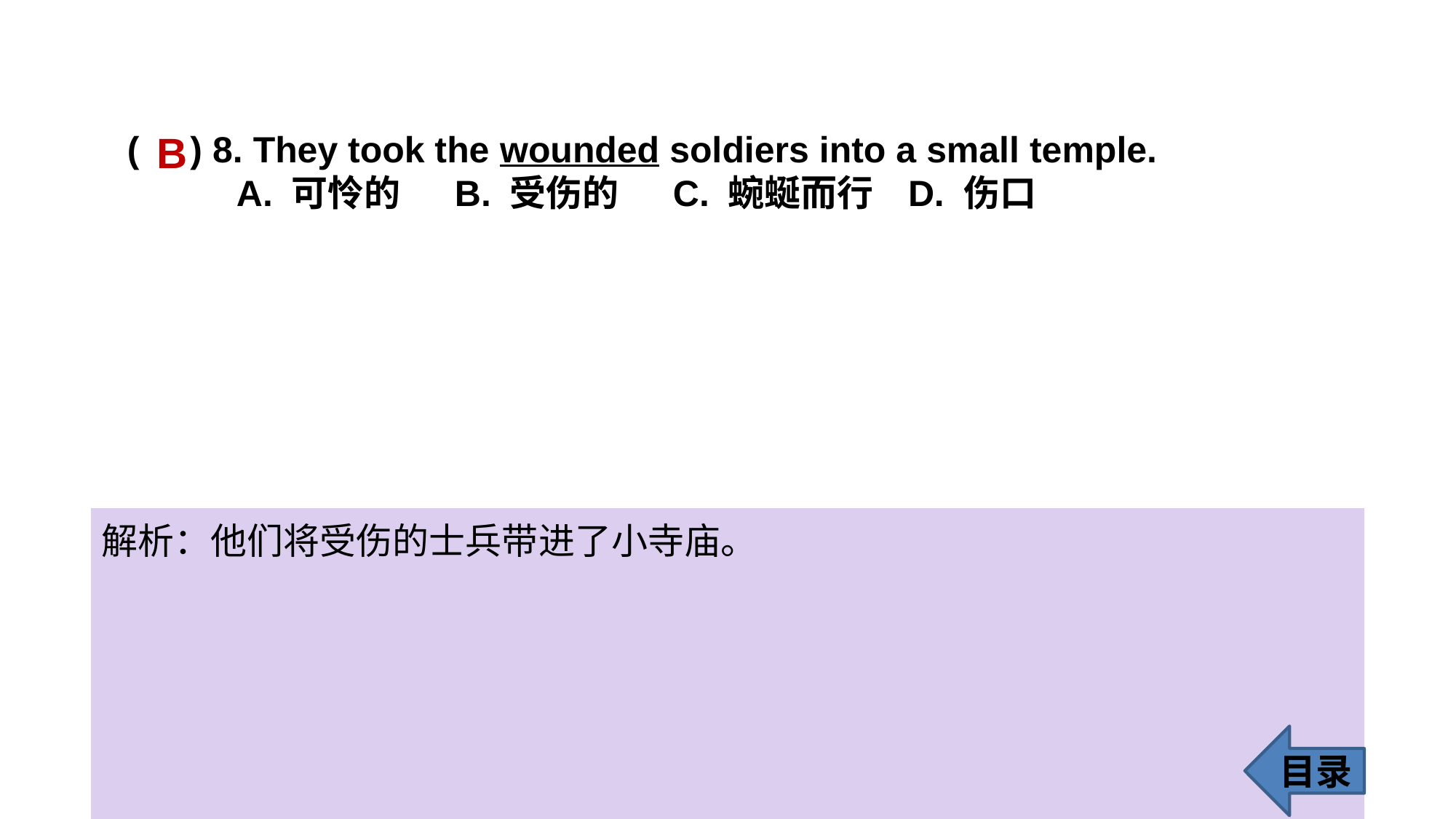

B
(     ) 8. They took the wounded soldiers into a small temple.
	A. 可怜的 	B. 受伤的 	C. 蜿蜒而行	 D. 伤口

解析：他们将受伤的士兵带进了小寺庙。
目录
14